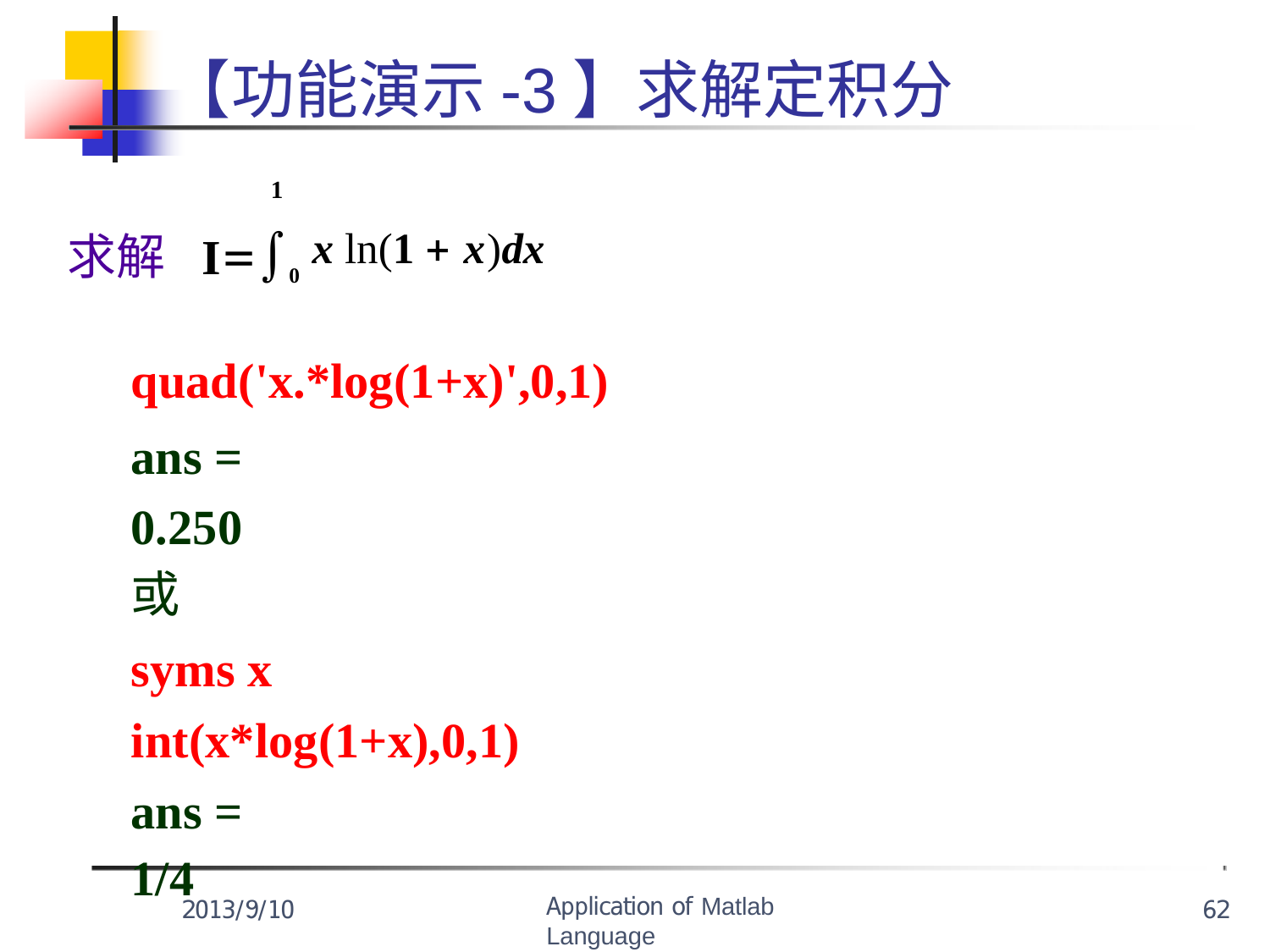

# 【功能演示-3】求解定积分
求解 I=∫0  x ln(1 + x)dx

quad('x.*log(1+x)',0,1)
ans = 0.250
或
syms x int(x*log(1+x),0,1) ans =
1/4
1
Application of Matlab Language
2013/9/10
62